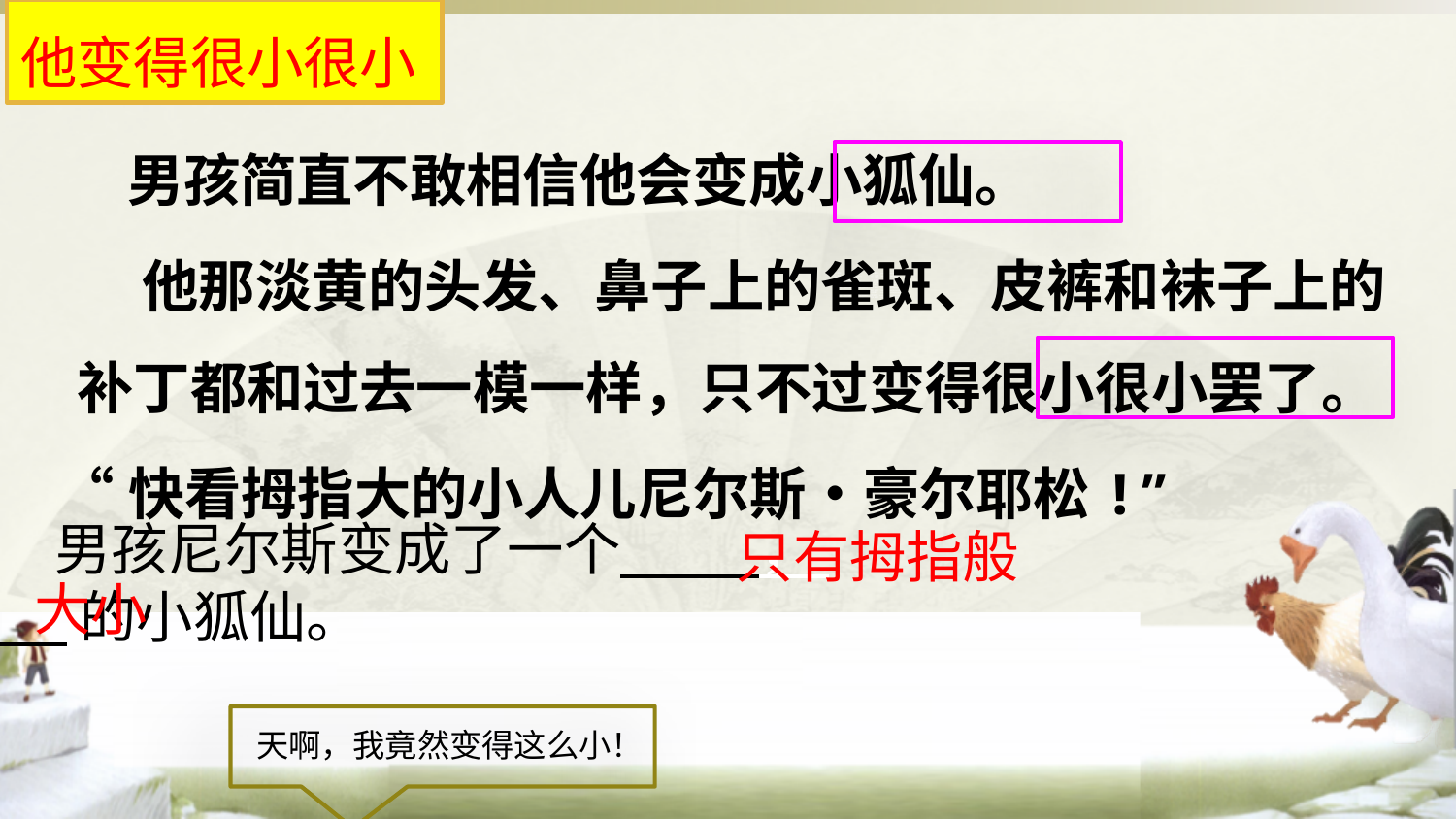

他变得很小很小
     男孩简直不敢相信他会变成小狐仙。

    他那淡黄的头发、鼻子上的雀斑、皮裤和袜子上的补丁都和过去一模一样，只不过变得很小很小罢了。

“快看拇指大的小人儿尼尔斯•豪尔耶松!”
    男孩尼尔斯变成了一个           ，
      的小狐仙。
只有拇指般
大小

天啊，我竟然变得这么小！